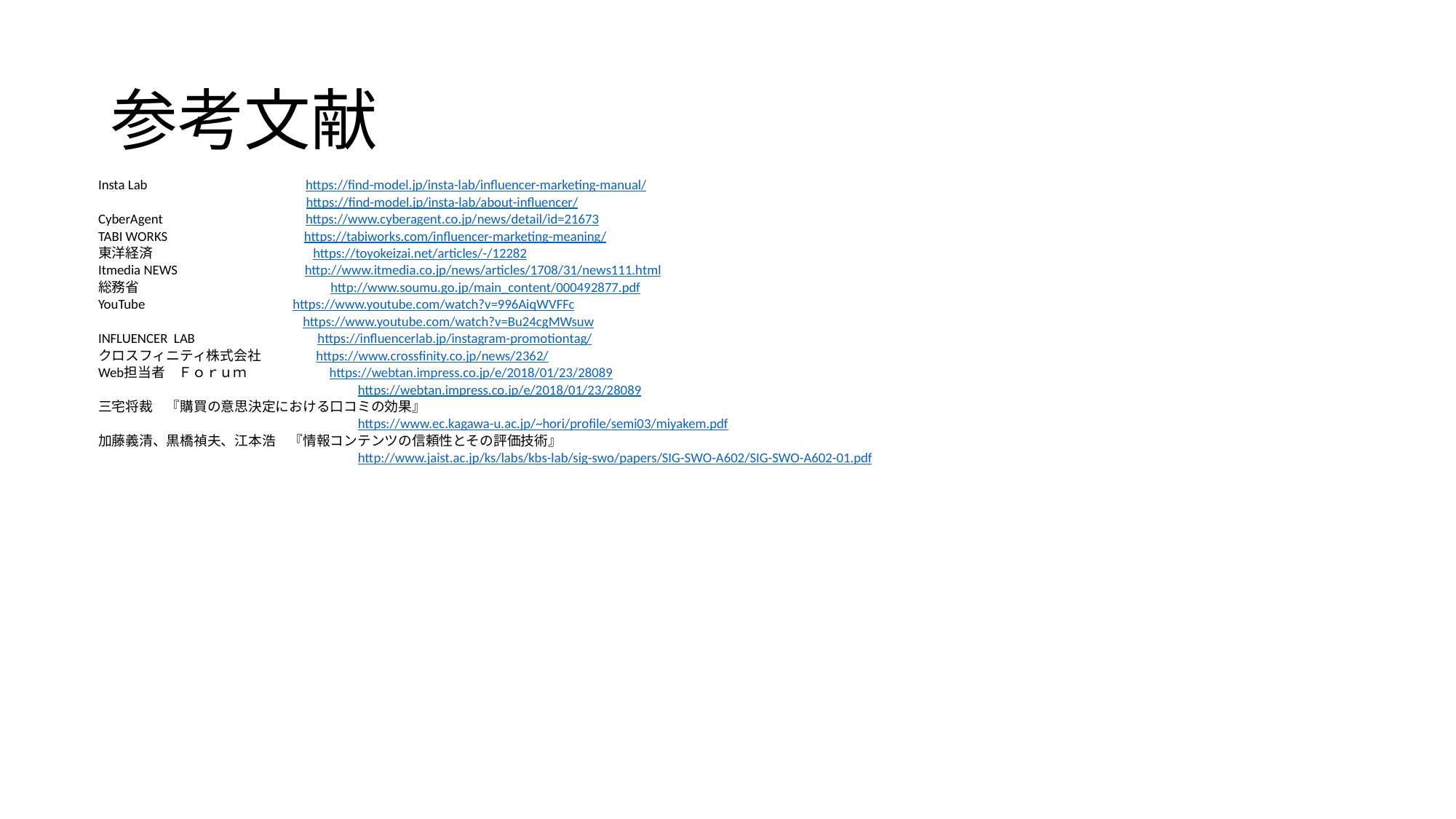

# 参考文献
Insta Lab                   　　　　　　　 https://find-model.jp/insta-lab/influencer-marketing-manual/
                                  　　　　　　　  https://find-model.jp/insta-lab/about-influencer/
CyberAgent            　　　　　　　   https://www.cyberagent.co.jp/news/detail/id=21673
TABI WORKS      　　　　　　　       https://tabiworks.com/influencer-marketing-meaning/
東洋経済　　    　　　　　　　        https://toyokeizai.net/articles/-/12282
Itmedia NEWS    　　　　　　　      http://www.itmedia.co.jp/news/articles/1708/31/news111.html
総務省　　　　　　　　　　　　　　http://www.soumu.go.jp/main_content/000492877.pdf
YouTube               　　　　　　      https://www.youtube.com/watch?v=996AiqWVFFc
                                  　　　　　　　 https://www.youtube.com/watch?v=Bu24cgMWsuw
INFLUENCER  LAB   　　　　　　　　 https://influencerlab.jp/instagram-promotiontag/
クロスフィニティ株式会社　　　　https://www.crossfinity.co.jp/news/2362/
Web担当者　Ｆｏｒｕｍ　　　　　　https://webtan.impress.co.jp/e/2018/01/23/28089
　　　　　　　　　　　　　　　　　　　https://webtan.impress.co.jp/e/2018/01/23/28089
三宅将裁　『購買の意思決定における口コミの効果』
　　　　　　　　　　　　　　　　　　　https://www.ec.kagawa-u.ac.jp/~hori/profile/semi03/miyakem.pdf
加藤義清、黒橋禎夫、江本浩　『情報コンテンツの信頼性とその評価技術』
　　　　　　　　　　　　　　　　　　　http://www.jaist.ac.jp/ks/labs/kbs-lab/sig-swo/papers/SIG-SWO-A602/SIG-SWO-A602-01.pdf